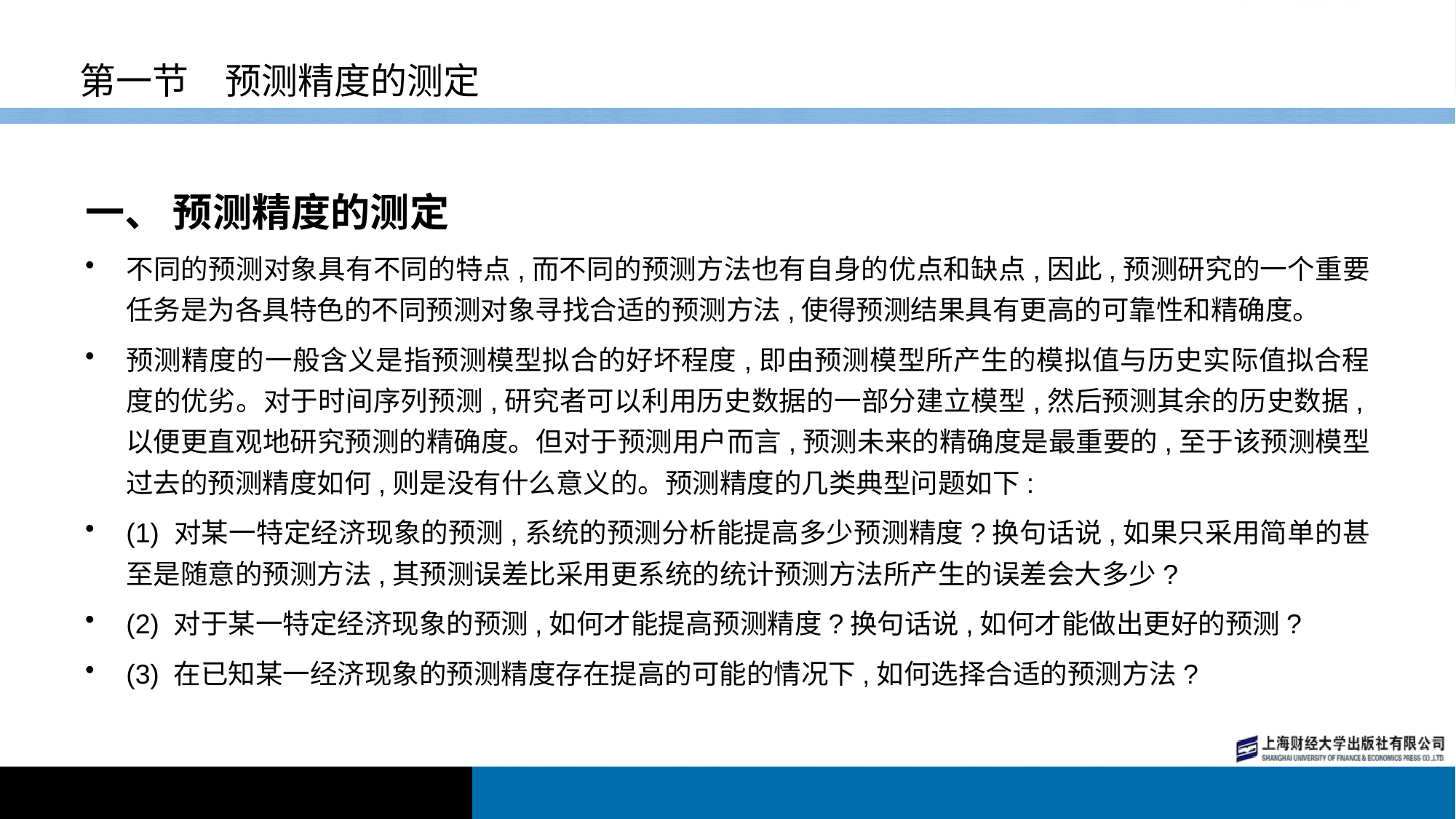

# 第一节　预测精度的测定
一、 预测精度的测定
不同的预测对象具有不同的特点,而不同的预测方法也有自身的优点和缺点,因此,预测研究的一个重要任务是为各具特色的不同预测对象寻找合适的预测方法,使得预测结果具有更高的可靠性和精确度。
预测精度的一般含义是指预测模型拟合的好坏程度,即由预测模型所产生的模拟值与历史实际值拟合程度的优劣。对于时间序列预测,研究者可以利用历史数据的一部分建立模型,然后预测其余的历史数据,以便更直观地研究预测的精确度。但对于预测用户而言,预测未来的精确度是最重要的,至于该预测模型过去的预测精度如何,则是没有什么意义的。预测精度的几类典型问题如下:
(1) 对某一特定经济现象的预测,系统的预测分析能提高多少预测精度?换句话说,如果只采用简单的甚至是随意的预测方法,其预测误差比采用更系统的统计预测方法所产生的误差会大多少?
(2) 对于某一特定经济现象的预测,如何才能提高预测精度?换句话说,如何才能做出更好的预测?
(3) 在已知某一经济现象的预测精度存在提高的可能的情况下,如何选择合适的预测方法?
3